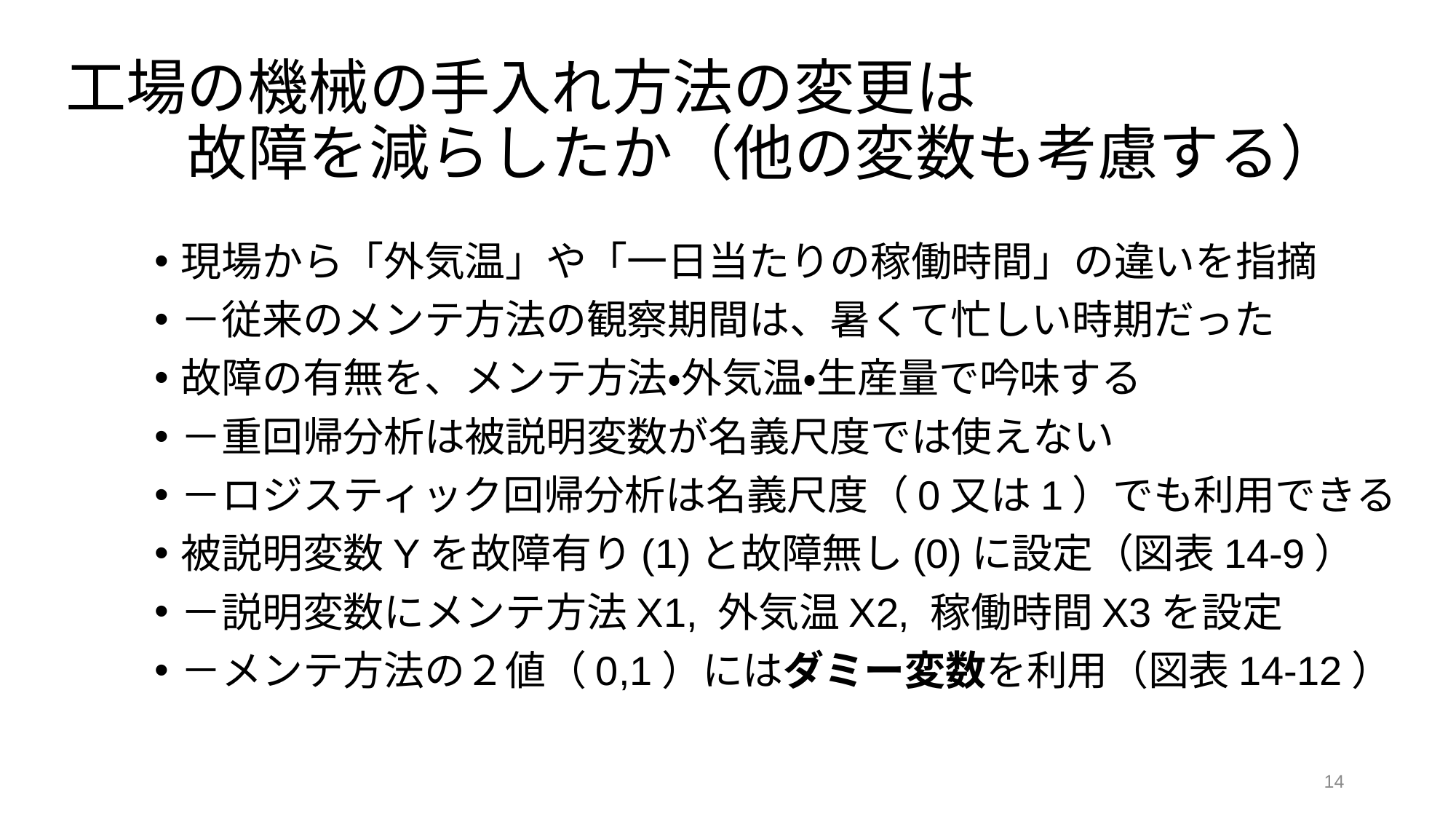

# 工場の機械の手入れ方法の変更は 　　故障を減らしたか（他の変数も考慮する）
現場から「外気温」や「一日当たりの稼働時間」の違いを指摘
－従来のメンテ方法の観察期間は、暑くて忙しい時期だった
故障の有無を、メンテ方法・外気温・生産量で吟味する
－重回帰分析は被説明変数が名義尺度では使えない
－ロジスティック回帰分析は名義尺度（0又は1）でも利用できる
被説明変数Yを故障有り(1)と故障無し(0)に設定（図表14-9）
－説明変数にメンテ方法X1, 外気温X2, 稼働時間X3を設定
－メンテ方法の２値（0,1）にはダミー変数を利用（図表14-12）
14